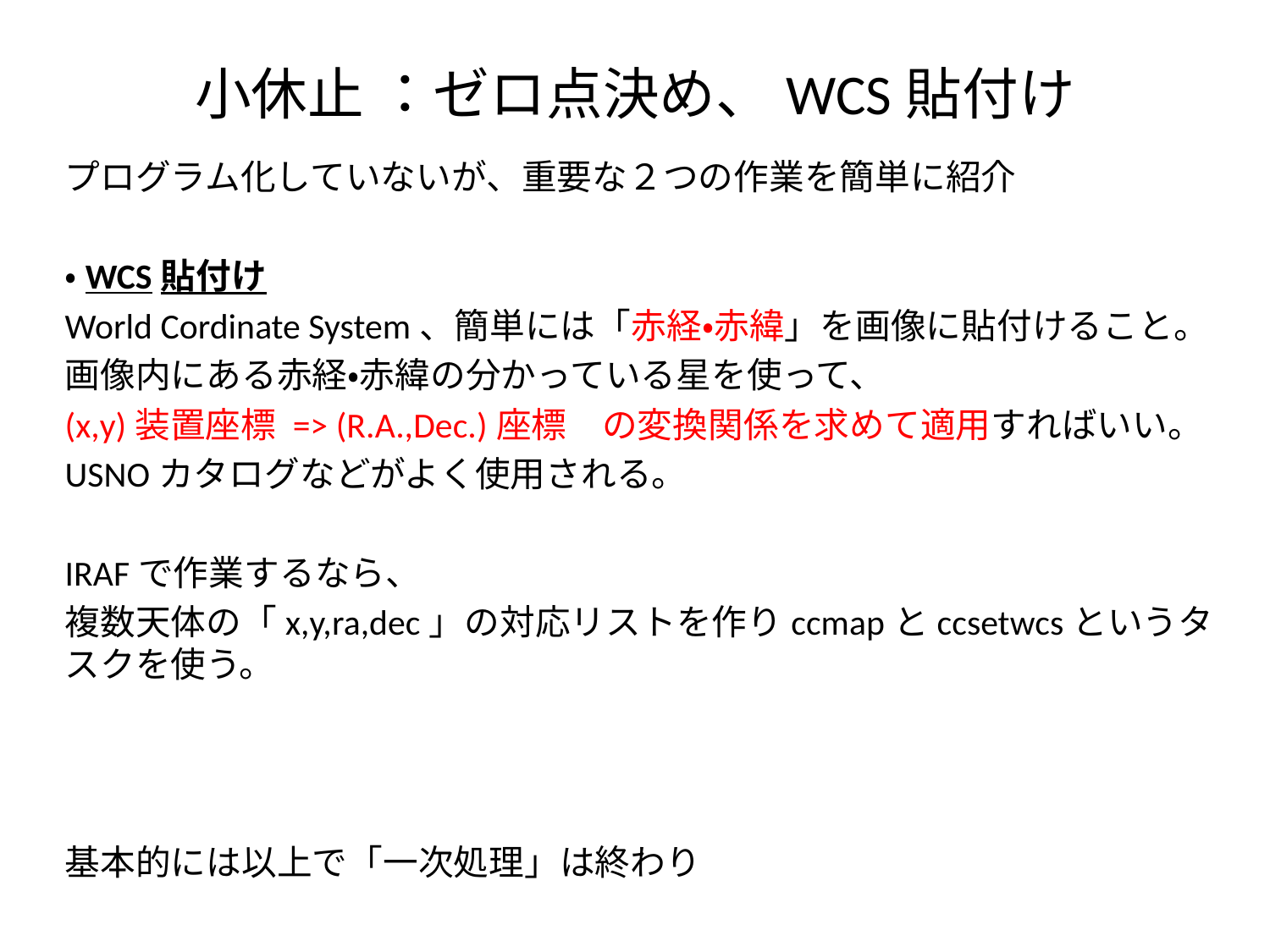

# 小休止 ：ゼロ点決め、WCS貼付け
プログラム化していないが、重要な２つの作業を簡単に紹介

・WCS貼付け
World Cordinate System、簡単には「赤経・赤緯」を画像に貼付けること。
画像内にある赤経・赤緯の分かっている星を使って、
(x,y)装置座標 => (R.A.,Dec.)座標　の変換関係を求めて適用すればいい。
USNOカタログなどがよく使用される。

IRAFで作業するなら、
複数天体の「x,y,ra,dec」の対応リストを作りccmapとccsetwcsというタスクを使う。

基本的には以上で「一次処理」は終わり